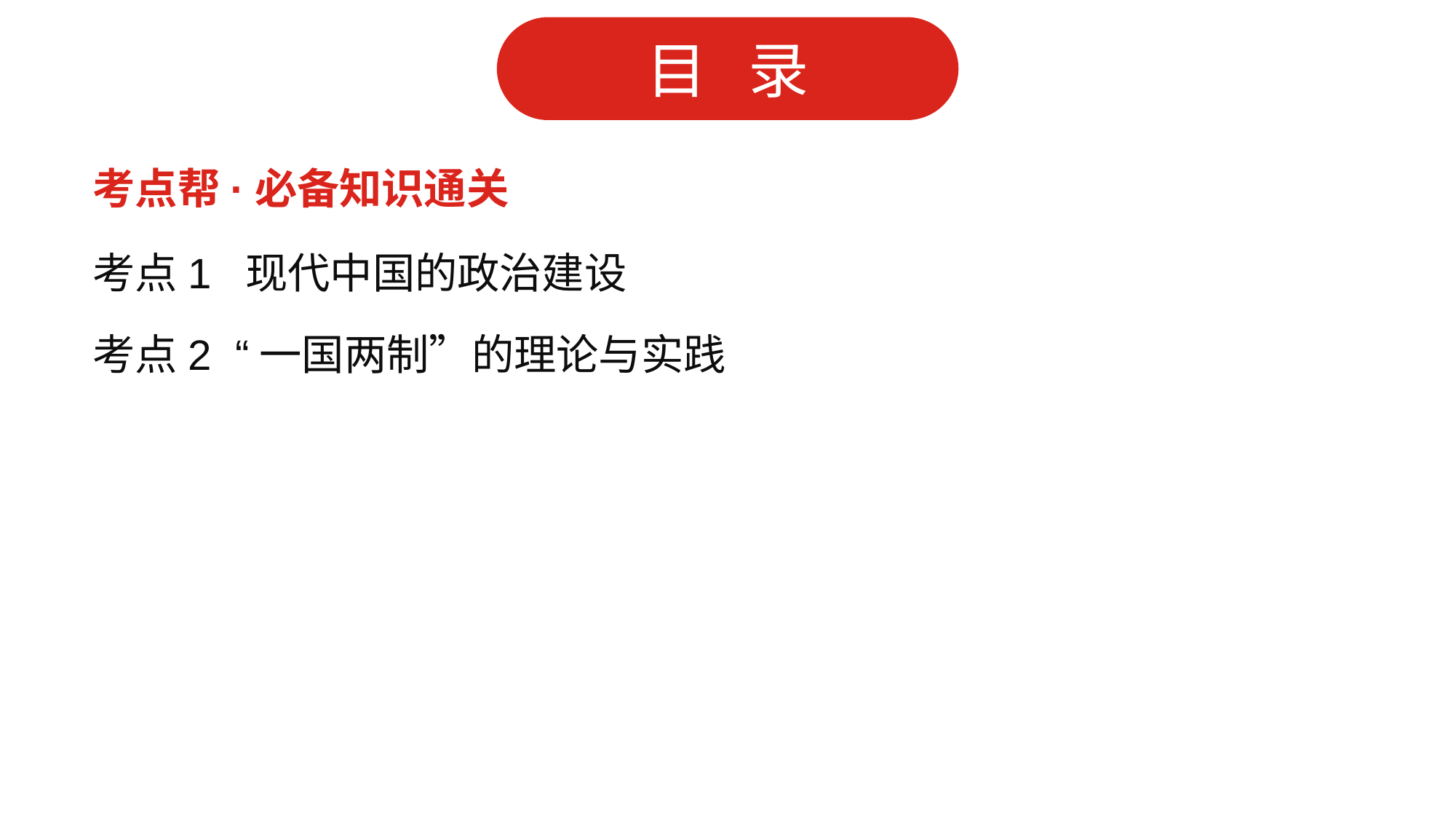

考点帮·必备知识通关
考点1  现代中国的政治建设
考点2  “一国两制”的理论与实践